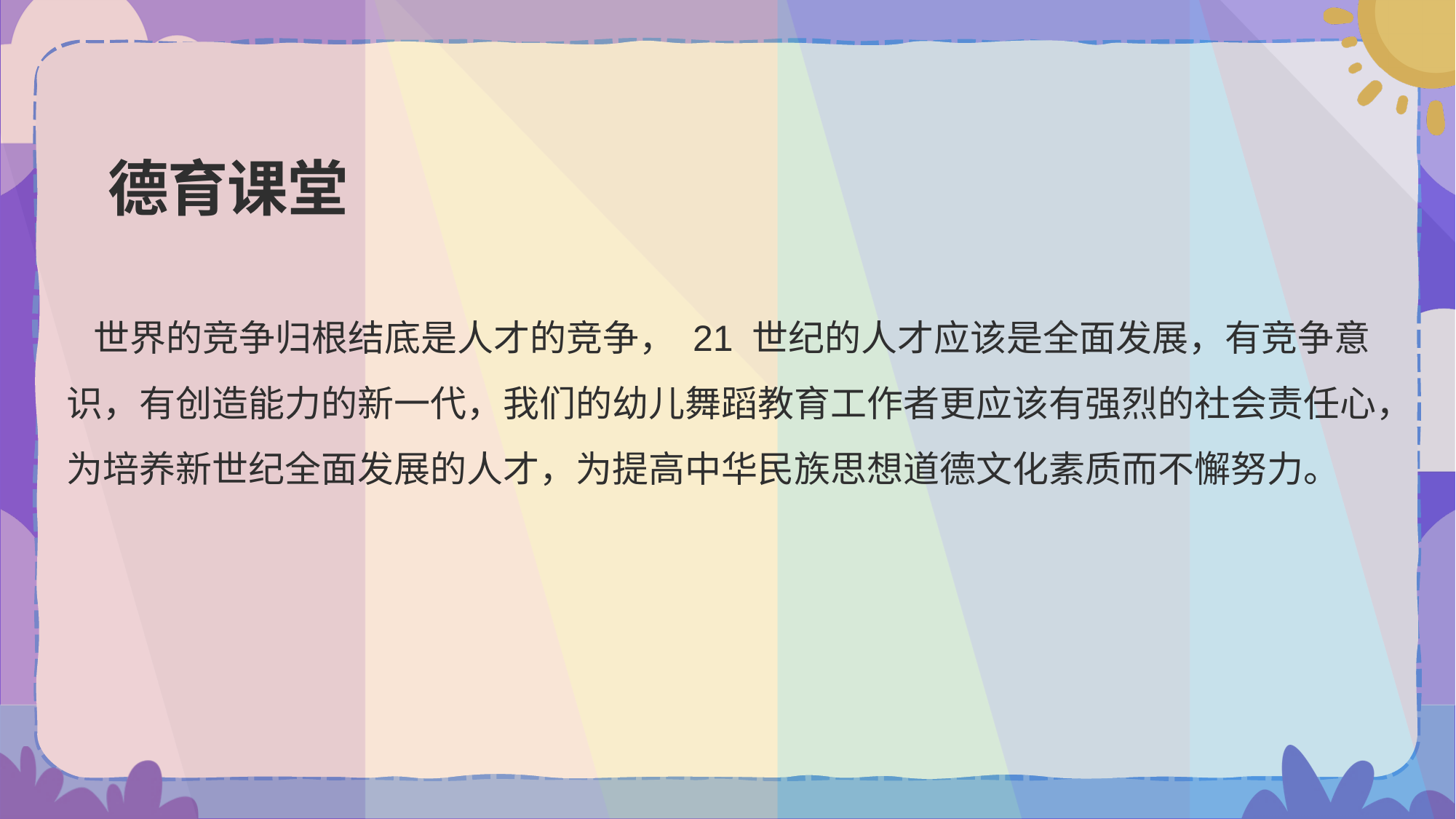

# 德育课堂
   世界的竞争归根结底是人才的竞争， 21 世纪的人才应该是全面发展，有竞争意识，有创造能力的新一代，我们的幼儿舞蹈教育工作者更应该有强烈的社会责任心，为培养新世纪全面发展的人才，为提高中华民族思想道德文化素质而不懈努力。